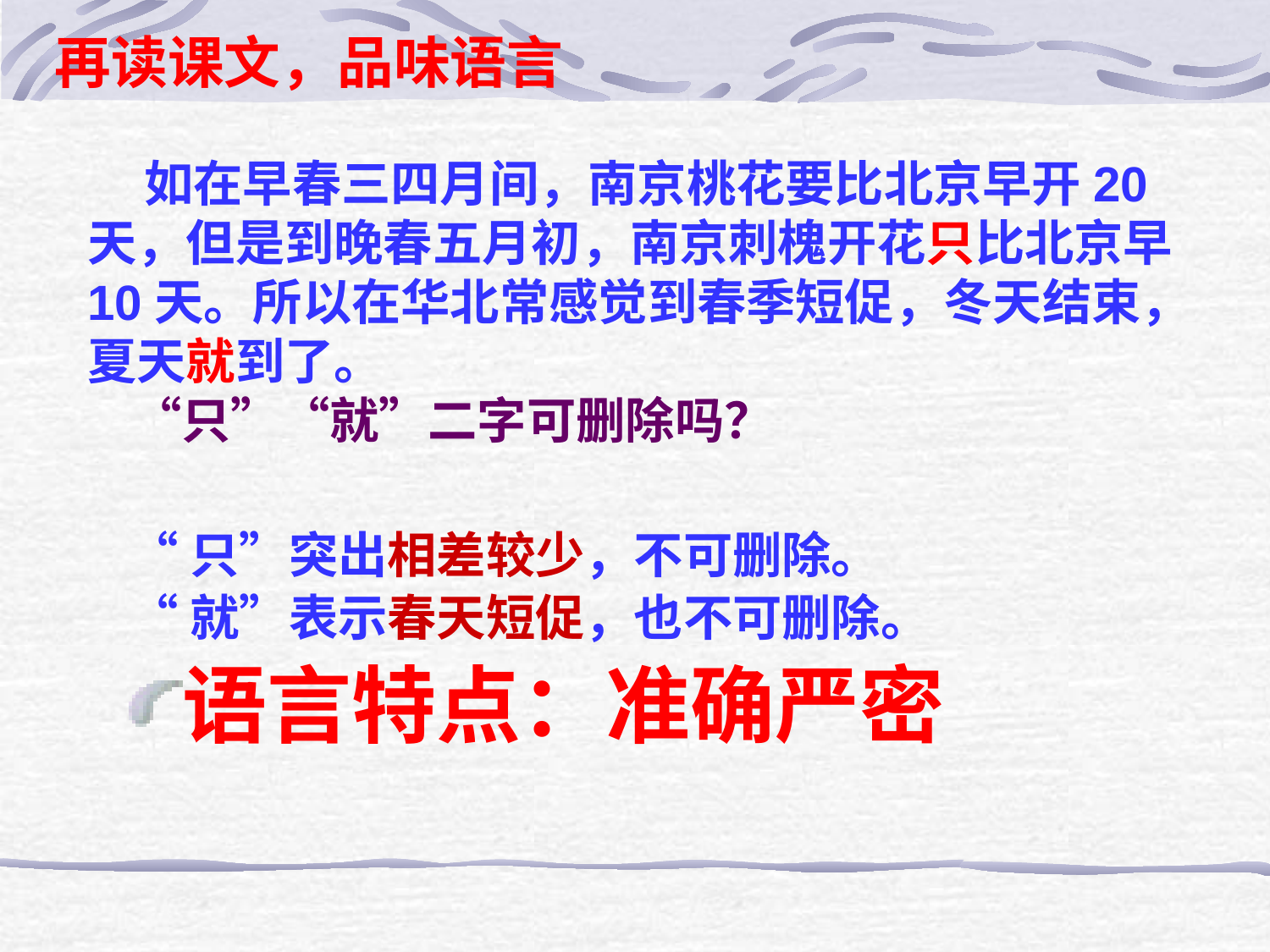

再读课文，品味语言
# 如在早春三四月间，南京桃花要比北京早开20天，但是到晚春五月初，南京刺槐开花只比北京早10天。所以在华北常感觉到春季短促，冬天结束，夏天就到了。 “只”“就”二字可删除吗？

“只”突出相差较少，不可删除。
“就”表示春天短促，也不可删除。
语言特点：准确严密